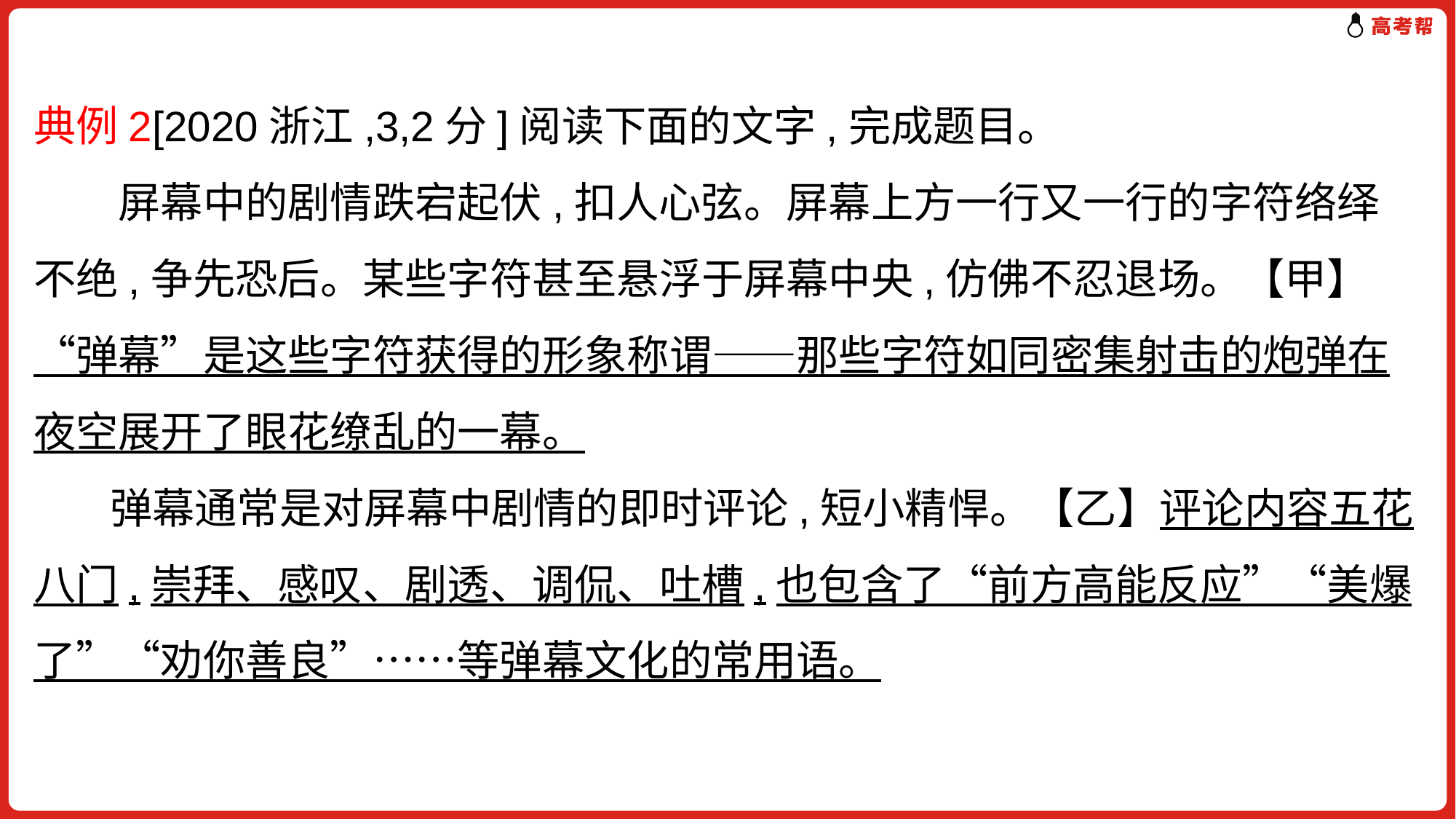

典例2[2020浙江,3,2分]阅读下面的文字,完成题目。
　　屏幕中的剧情跌宕起伏,扣人心弦。屏幕上方一行又一行的字符络绎不绝,争先恐后。某些字符甚至悬浮于屏幕中央,仿佛不忍退场。【甲】“弹幕”是这些字符获得的形象称谓——那些字符如同密集射击的炮弹在夜空展开了眼花缭乱的一幕。
       弹幕通常是对屏幕中剧情的即时评论,短小精悍。【乙】评论内容五花八门,崇拜、感叹、剧透、调侃、吐槽,也包含了“前方高能反应”“美爆了”“劝你善良”……等弹幕文化的常用语。